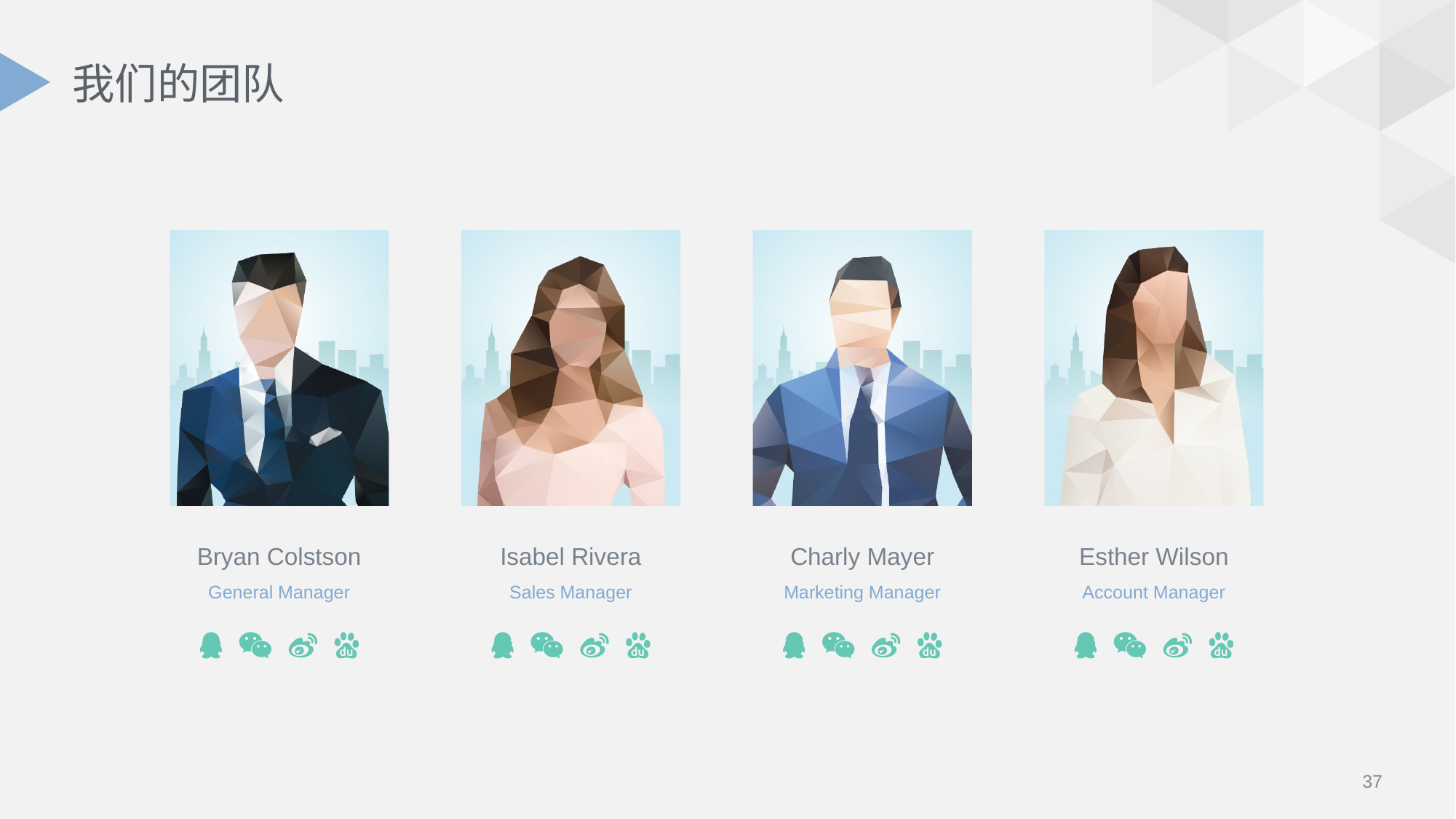

# 我们的团队

Bryan Colstson
General Manager

Isabel Rivera
Sales Manager

Charly Mayer
Marketing Manager

Esther Wilson
Account Manager

37